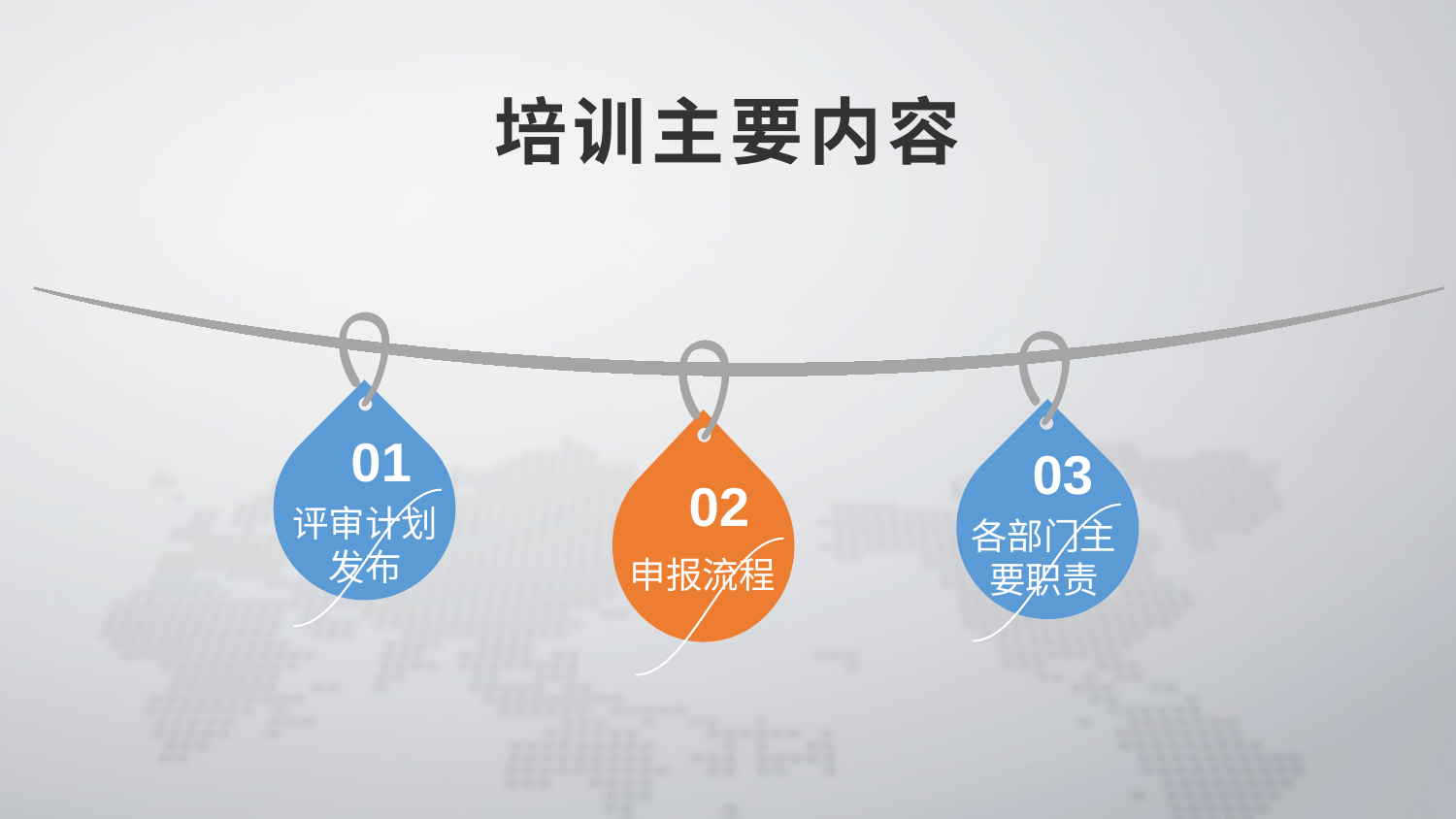

培训主要内容

01

评审计划
发布

03

各部门主
要职责

02

申报流程